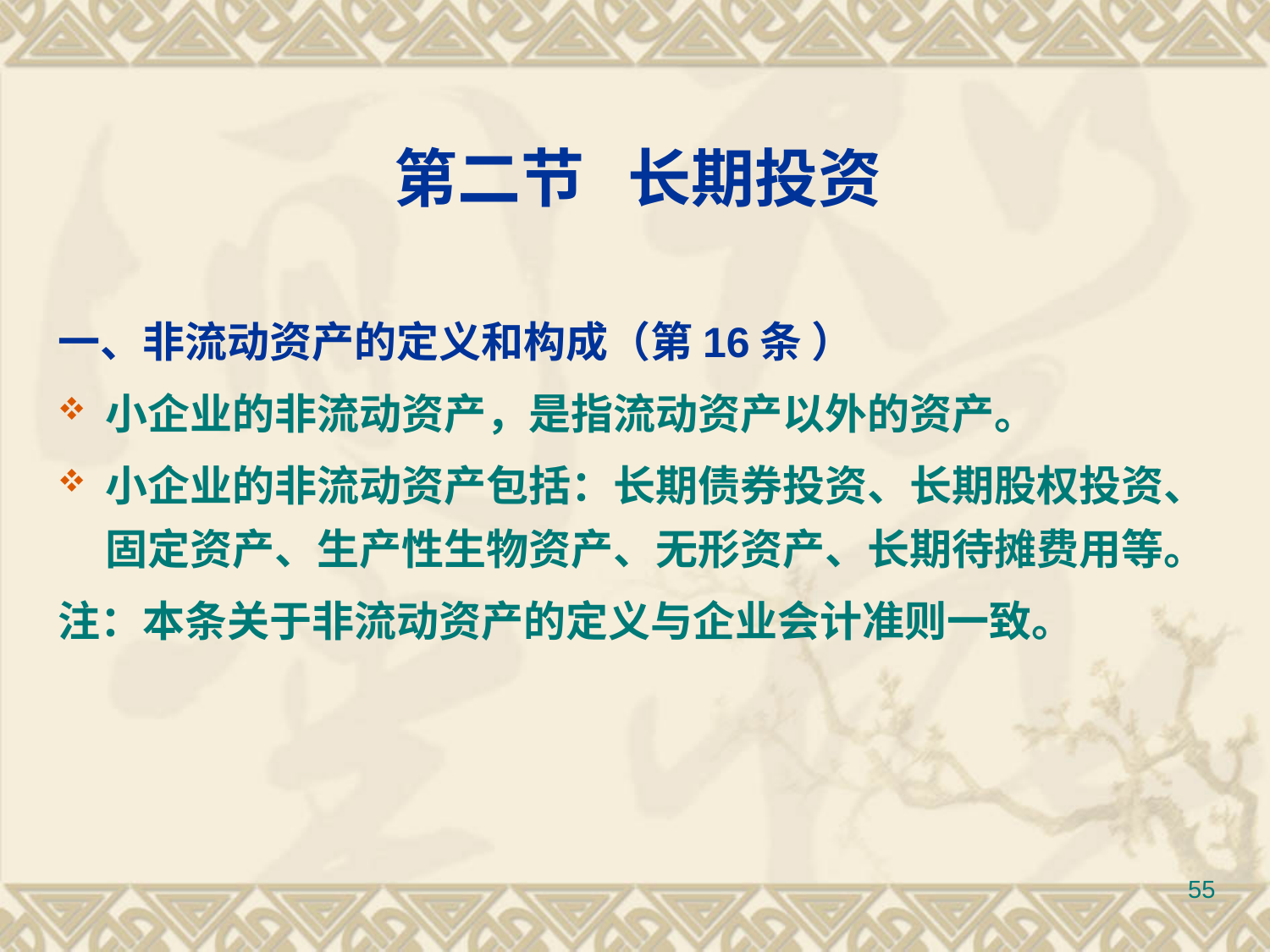

# 第二节   长期投资
一、非流动资产的定义和构成（第16条 ）
小企业的非流动资产，是指流动资产以外的资产。
小企业的非流动资产包括：长期债券投资、长期股权投资、固定资产、生产性生物资产、无形资产、长期待摊费用等。
注：本条关于非流动资产的定义与企业会计准则一致。
55